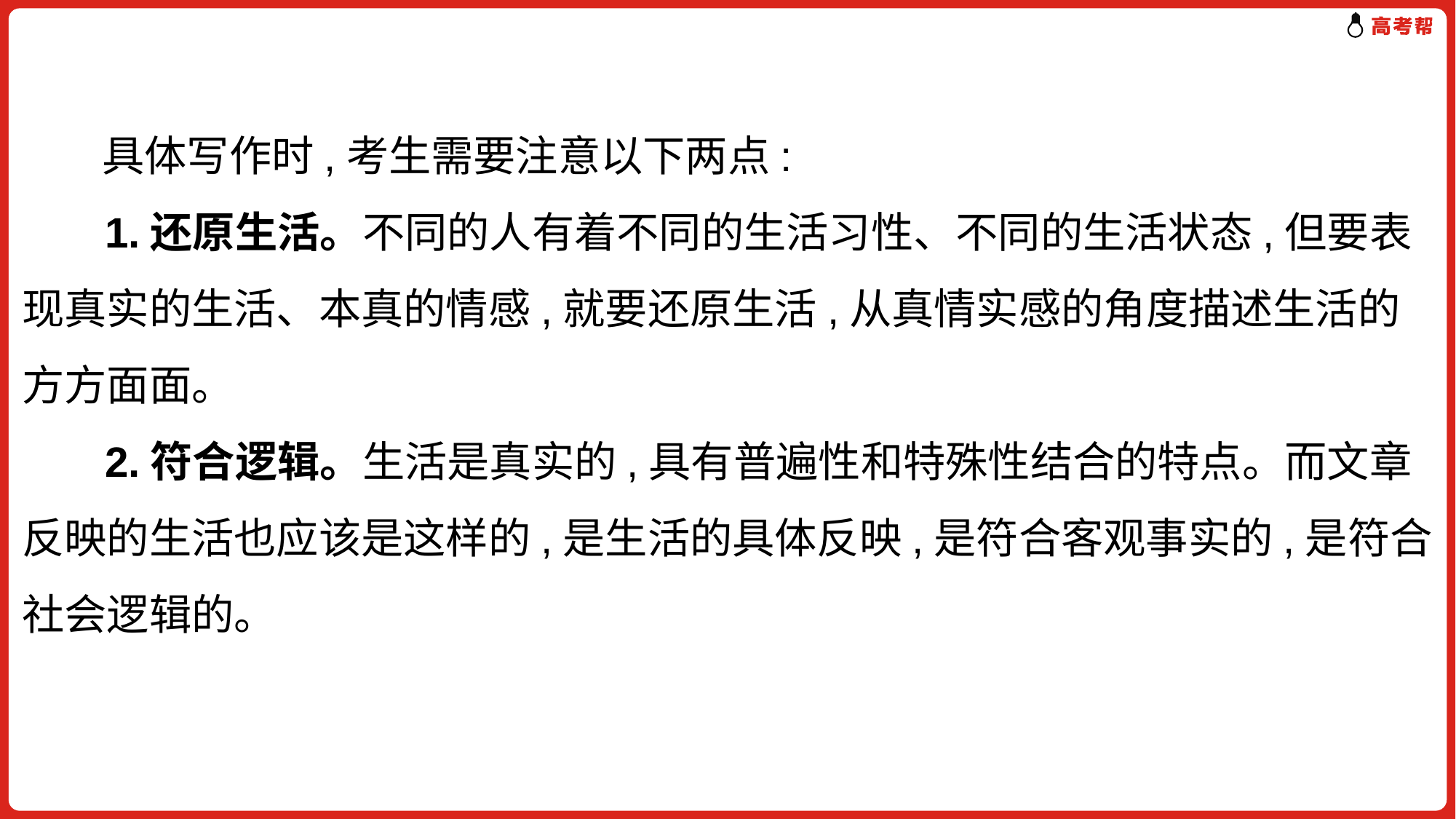

具体写作时,考生需要注意以下两点:
       1.还原生活。不同的人有着不同的生活习性、不同的生活状态,但要表现真实的生活、本真的情感,就要还原生活,从真情实感的角度描述生活的方方面面。
       2.符合逻辑。生活是真实的,具有普遍性和特殊性结合的特点。而文章反映的生活也应该是这样的,是生活的具体反映,是符合客观事实的,是符合社会逻辑的。